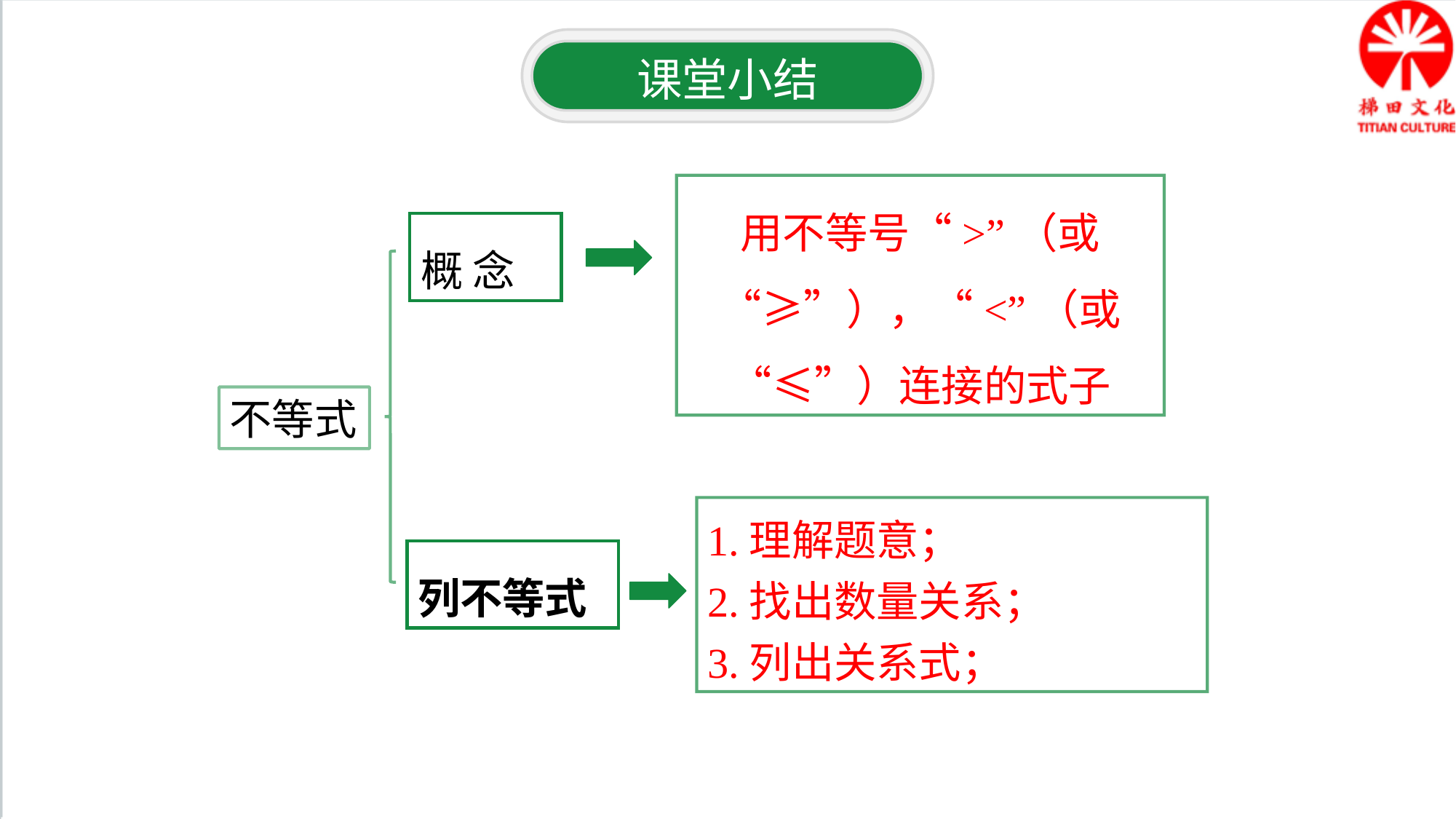

课堂小结
用不等号“>”（或“≥”），“<”（或“≤”）连接的式子
概 念

不等式
1.理解题意；
2.找出数量关系；
3.列出关系式；
列不等式